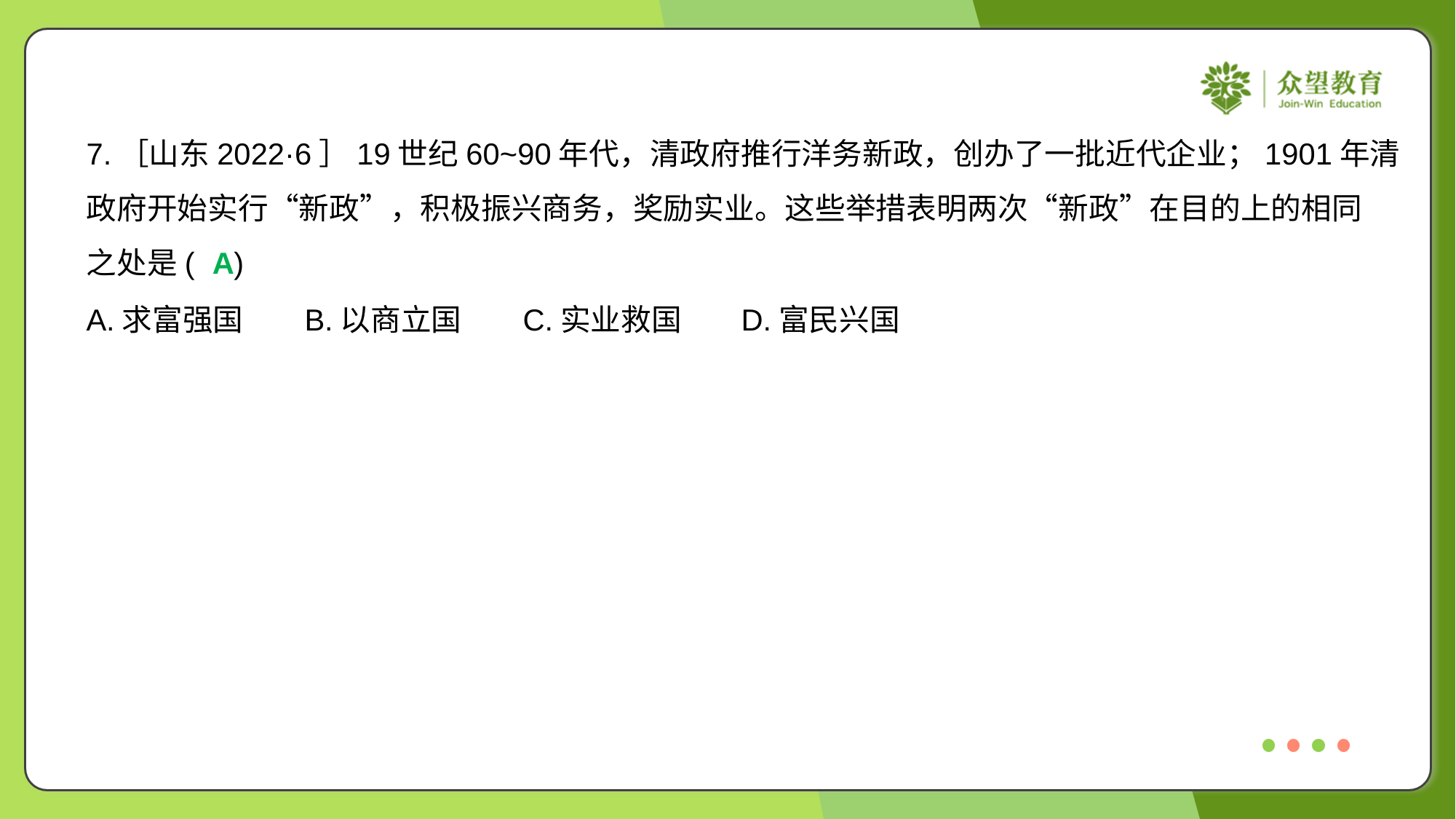

7.［山东2022·6］19世纪60~90年代，清政府推行洋务新政，创办了一批近代企业；1901年清
政府开始实行“新政”，积极振兴商务，奖励实业。这些举措表明两次“新政”在目的上的相同
之处是(     )
A
A.求富强国	B.以商立国	C.实业救国	D.富民兴国